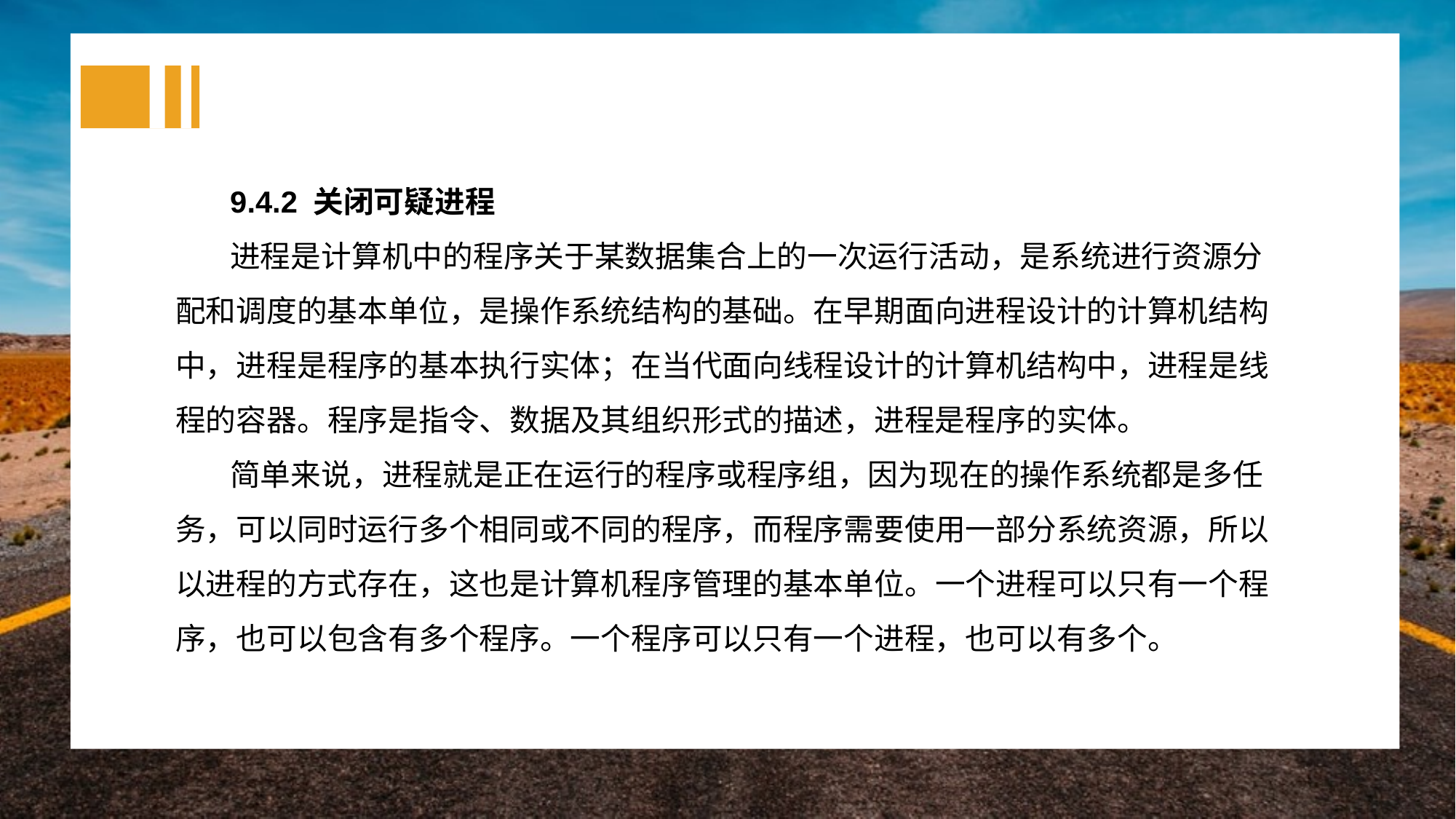

9.4.2 关闭可疑进程
进程是计算机中的程序关于某数据集合上的一次运行活动，是系统进行资源分配和调度的基本单位，是操作系统结构的基础。在早期面向进程设计的计算机结构中，进程是程序的基本执行实体；在当代面向线程设计的计算机结构中，进程是线程的容器。程序是指令、数据及其组织形式的描述，进程是程序的实体。
简单来说，进程就是正在运行的程序或程序组，因为现在的操作系统都是多任务，可以同时运行多个相同或不同的程序，而程序需要使用一部分系统资源，所以以进程的方式存在，这也是计算机程序管理的基本单位。一个进程可以只有一个程序，也可以包含有多个程序。一个程序可以只有一个进程，也可以有多个。